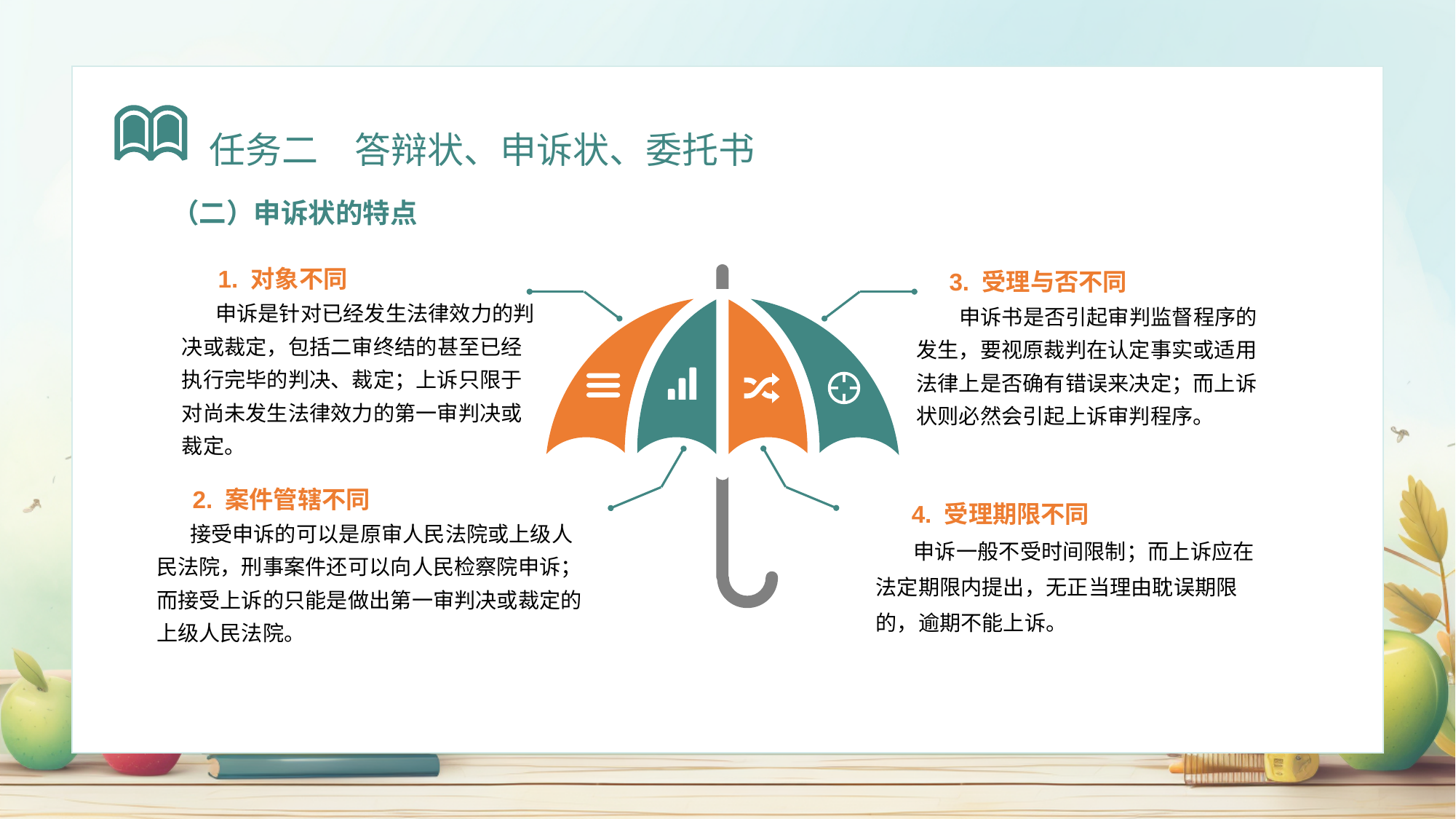

任务二　答辩状、申诉状、委托书

（二）申诉状的特点

      1. 对象不同
      申诉是针对已经发生法律效力的判决或裁定，包括二审终结的甚至已经执行完毕的判决、裁定；上诉只限于对尚未发生法律效力的第一审判决或裁定。
     3. 受理与否不同
        申诉书是否引起审判监督程序的发生，要视原裁判在认定事实或适用法律上是否确有错误来决定；而上诉状则必然会引起上诉审判程序。

      2. 案件管辖不同
      接受申诉的可以是原审人民法院或上级人民法院，刑事案件还可以向人民检察院申诉；而接受上诉的只能是做出第一审判决或裁定的上级人民法院。
      4. 受理期限不同
       申诉一般不受时间限制；而上诉应在法定期限内提出，无正当理由耽误期限的，逾期不能上诉。